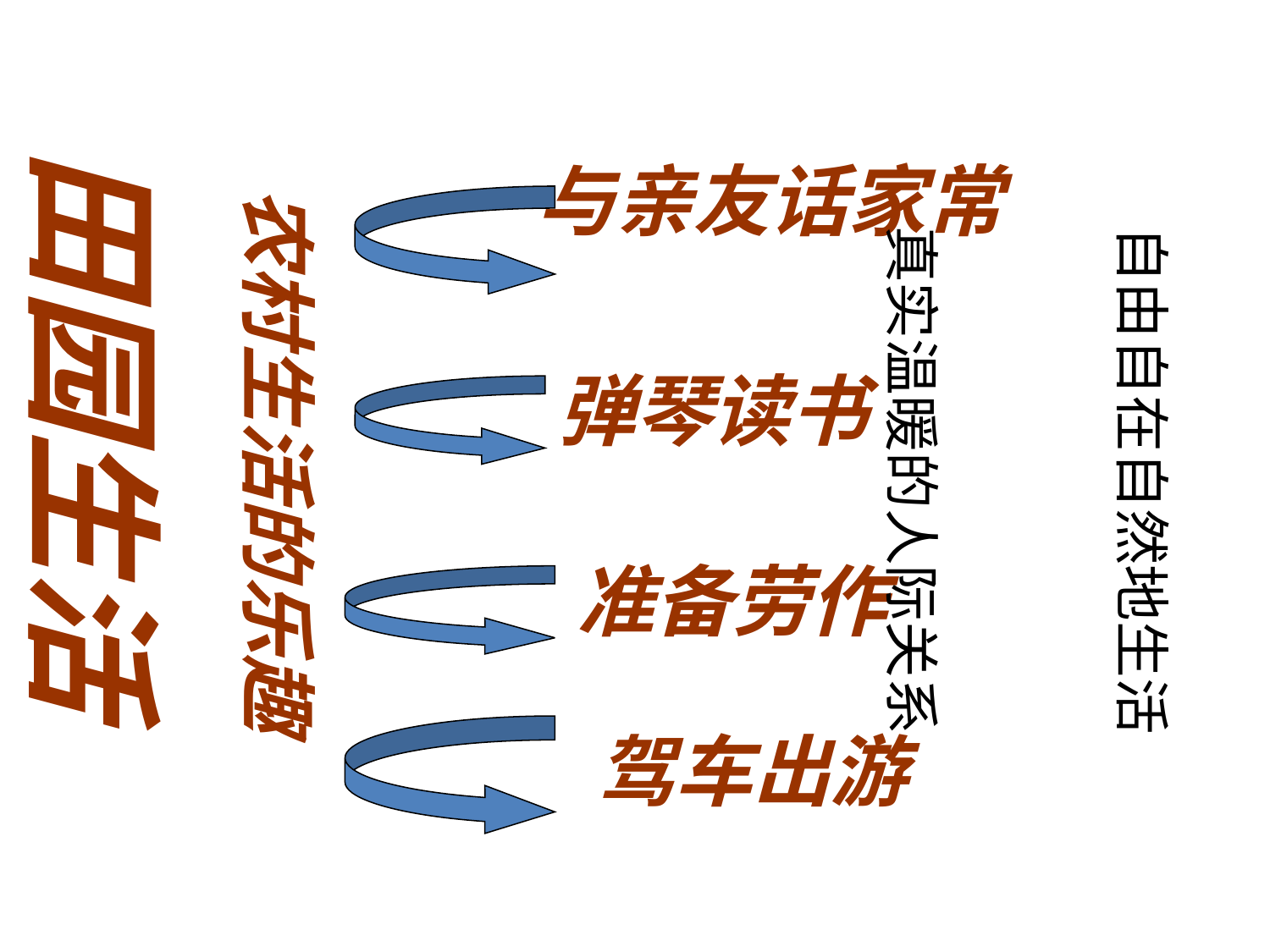

田园生活
与亲友话家常
农村生活的乐趣

真实温暖的人际关系

自由自在自然地生活
弹琴读书

准备劳作

驾车出游